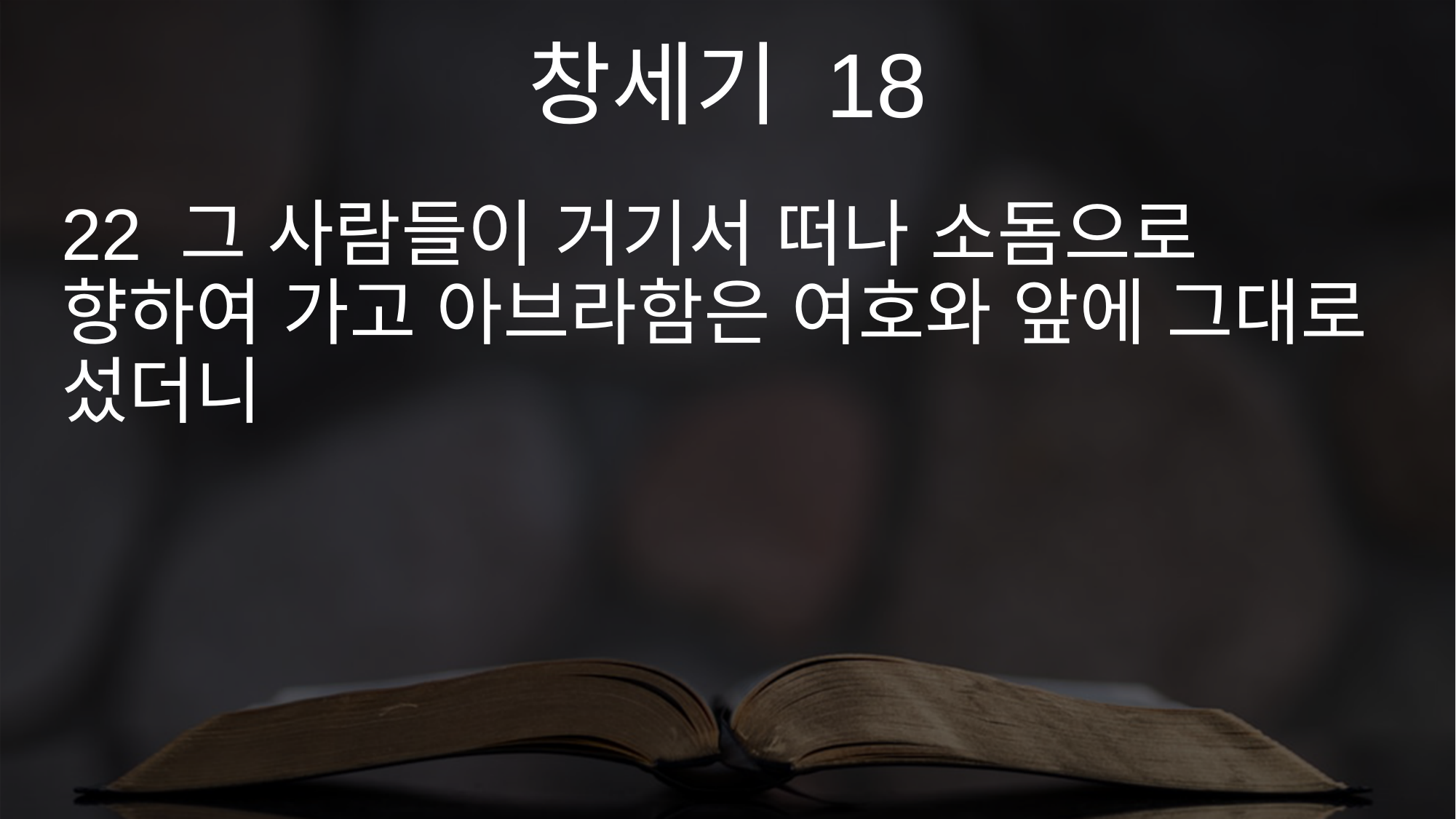

창세기 18
22 그 사람들이 거기서 떠나 소돔으로 향하여 가고 아브라함은 여호와 앞에 그대로 섰더니